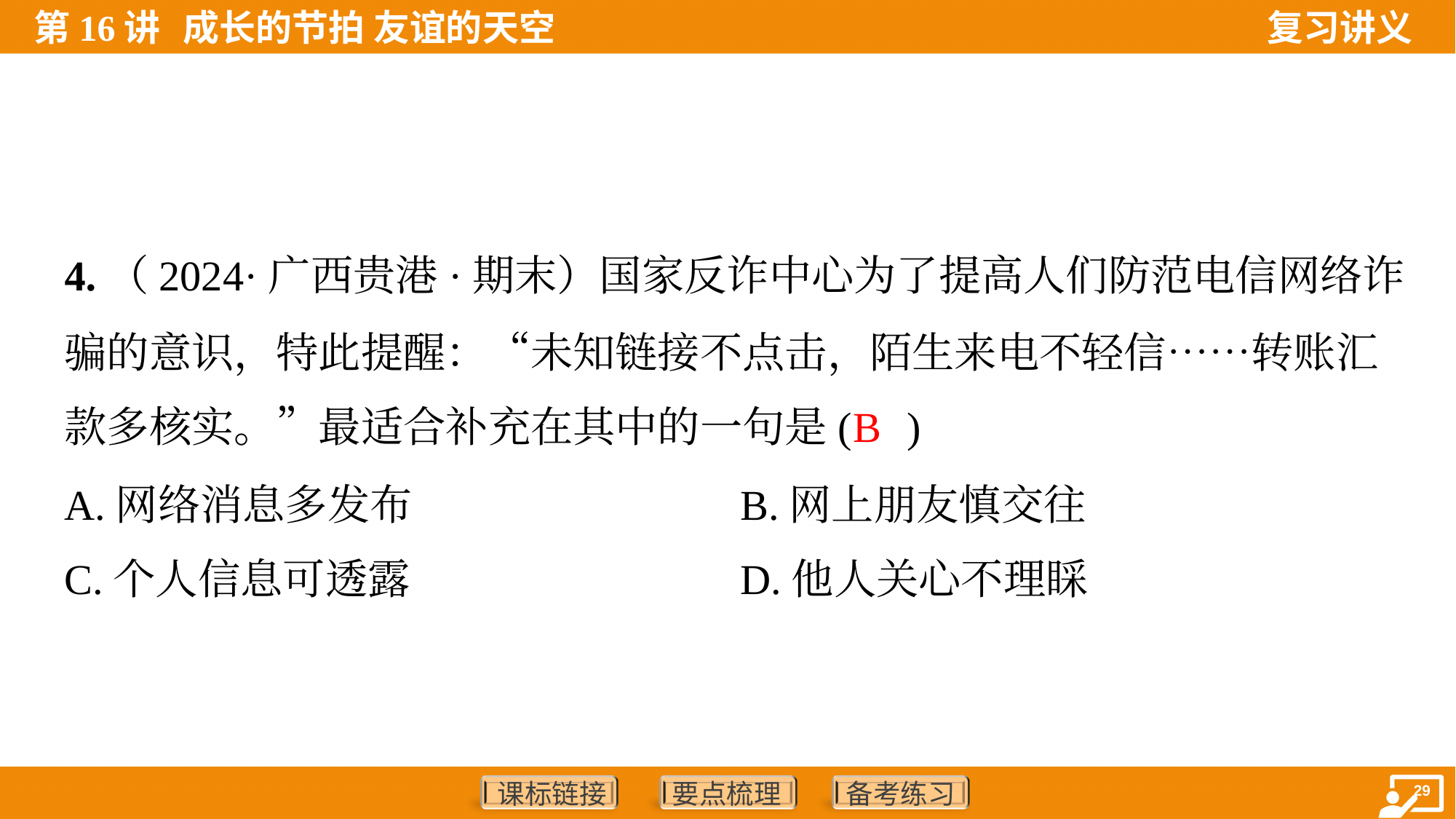

4.（2024·广西贵港·期末）国家反诈中心为了提高人们防范电信网络诈
骗的意识，特此提醒：“未知链接不点击，陌生来电不轻信……转账汇
款多核实。”最适合补充在其中的一句是(     )
B
A.网络消息多发布	B.网上朋友慎交往
C.个人信息可透露	D.他人关心不理睬